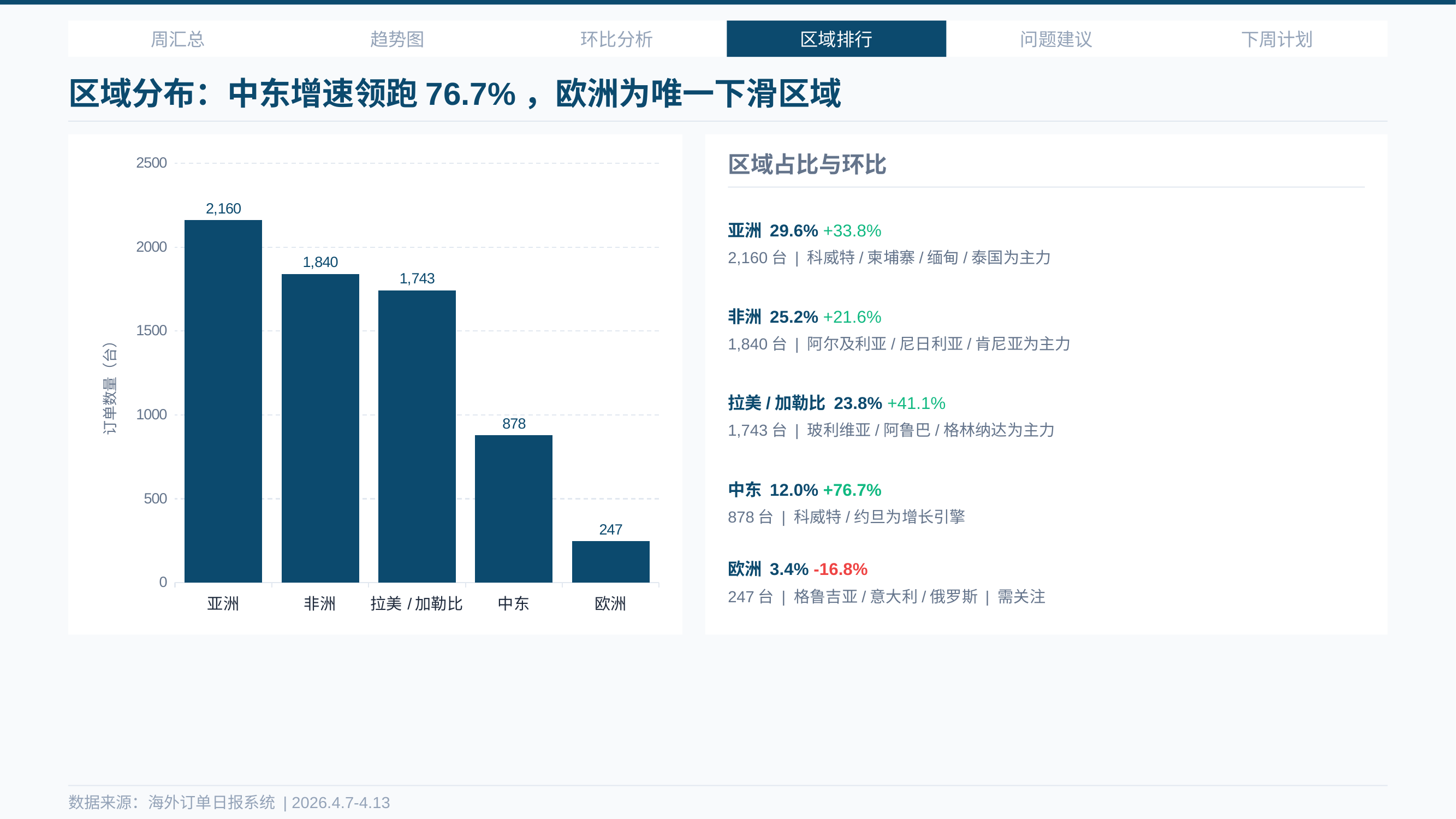

周汇总
趋势图
环比分析

区域排行
问题建议
下周计划
区域分布：中东增速领跑76.7%，欧洲为唯一下滑区域

### Chart

| Category | W2订单数量(台) |
|---|---|
| 亚洲 | 2160.0 |
| 非洲 | 1840.0 |
| 拉美/加勒比 | 1743.0 |
| 中东 | 878.0 |
| 欧洲 | 247.0 |
区域占比与环比

亚洲 29.6% +33.8%
2,160台 | 科威特/柬埔寨/缅甸/泰国为主力
非洲 25.2% +21.6%
1,840台 | 阿尔及利亚/尼日利亚/肯尼亚为主力
拉美/加勒比 23.8% +41.1%
1,743台 | 玻利维亚/阿鲁巴/格林纳达为主力
中东 12.0% +76.7%
878台 | 科威特/约旦为增长引擎
欧洲 3.4% -16.8%
247台 | 格鲁吉亚/意大利/俄罗斯 | 需关注

数据来源：海外订单日报系统 | 2026.4.7-4.13